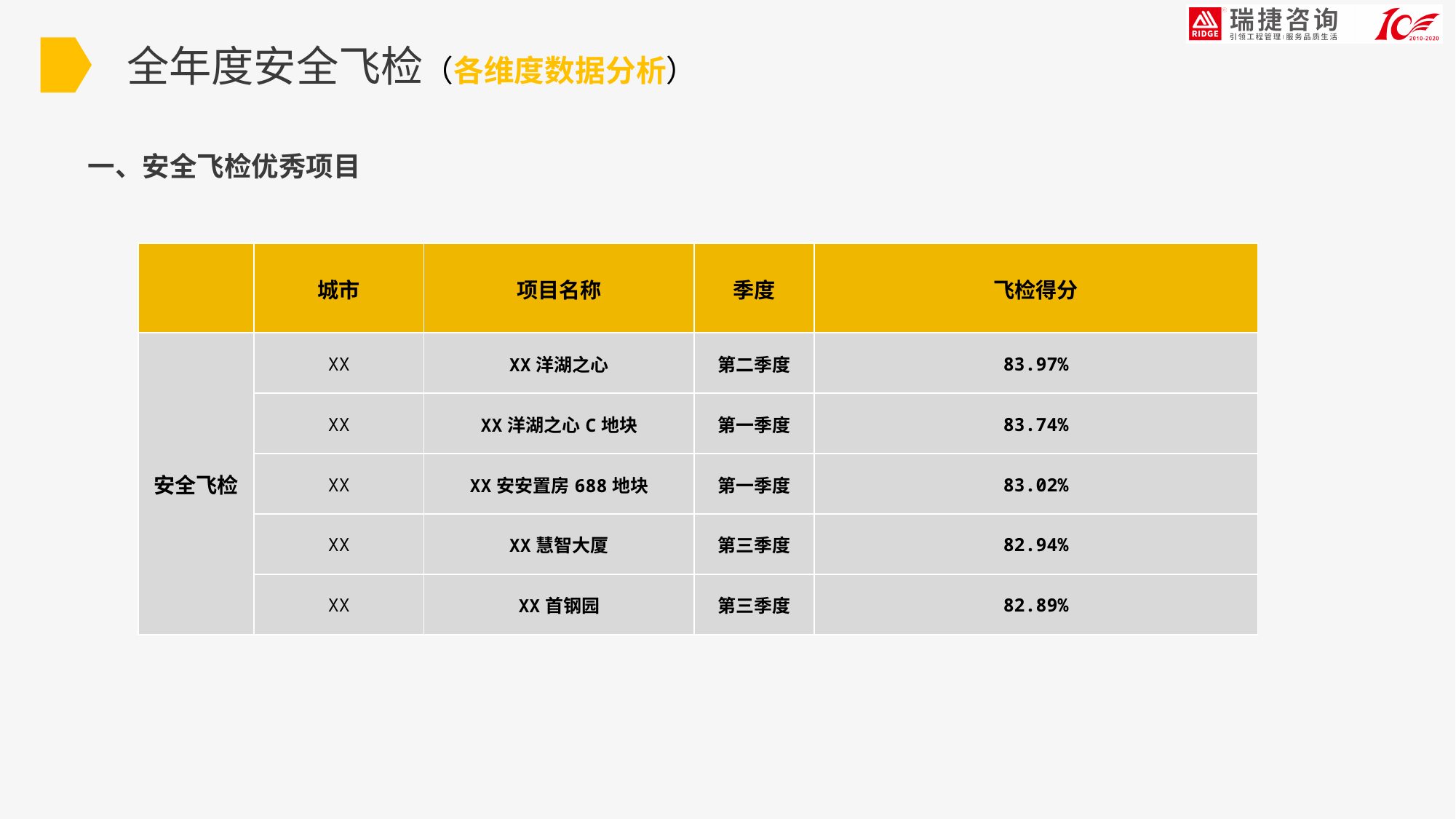

全年度安全飞检（各维度数据分析）

一、安全飞检优秀项目
|  | 城市 | 项目名称 | 季度 | 飞检得分 |
| --- | --- | --- | --- | --- |
| 安全飞检 | XX | XX洋湖之心 | 第二季度 | 83.97% |
|  | XX | XX洋湖之心C地块 | 第一季度 | 83.74% |
|  | XX | XX安安置房688地块 | 第一季度 | 83.02% |
|  | XX | XX慧智大厦 | 第三季度 | 82.94% |
|  | XX | XX首钢园 | 第三季度 | 82.89% |